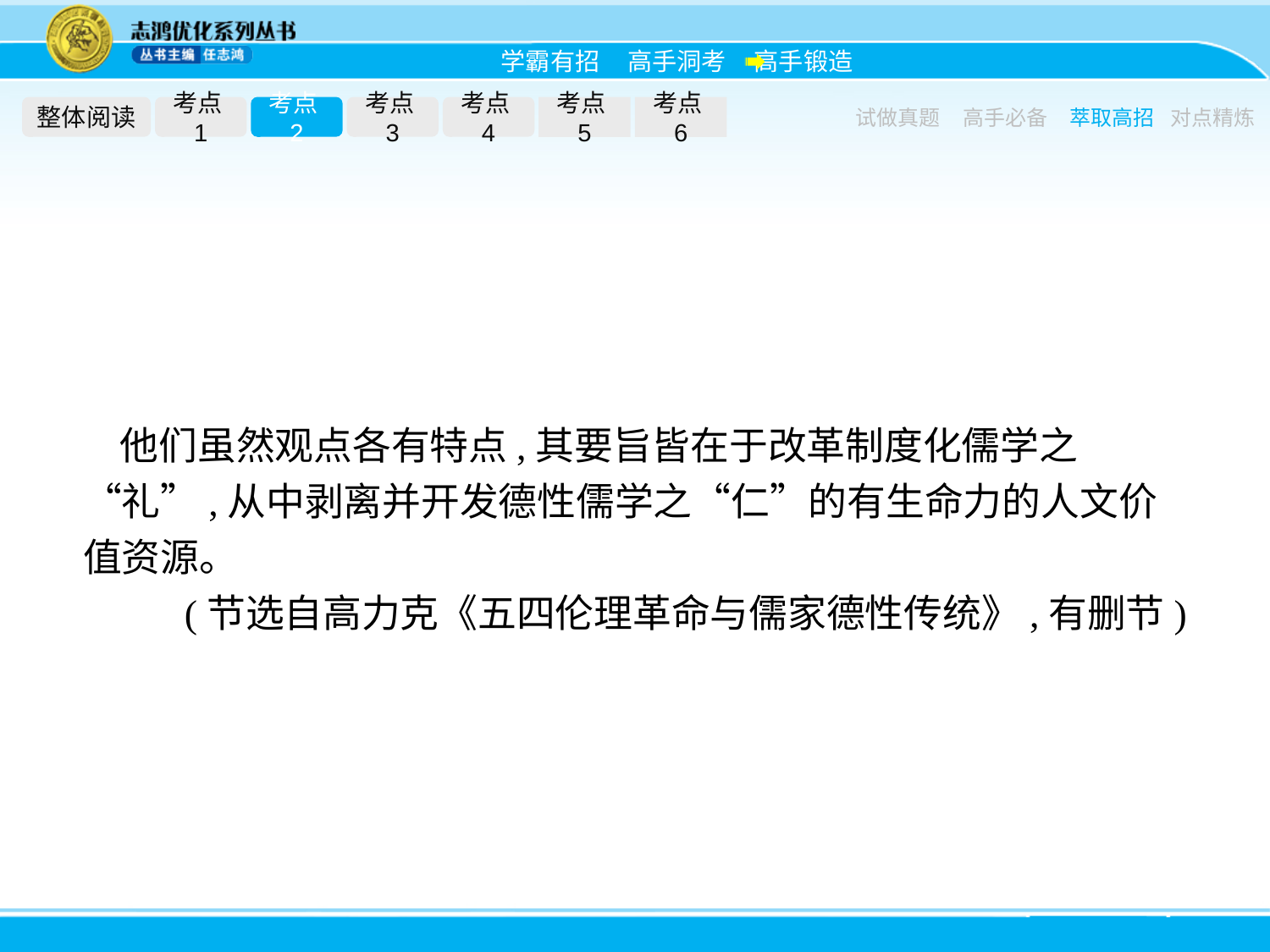

整体阅读
考点1
考点2
考点3
考点4
考点5
考点6
试做真题
高手必备
萃取高招
对点精炼
他们虽然观点各有特点,其要旨皆在于改革制度化儒学之“礼”,从中剥离并开发德性儒学之“仁”的有生命力的人文价值资源。
(节选自高力克《五四伦理革命与儒家德性传统》,有删节)